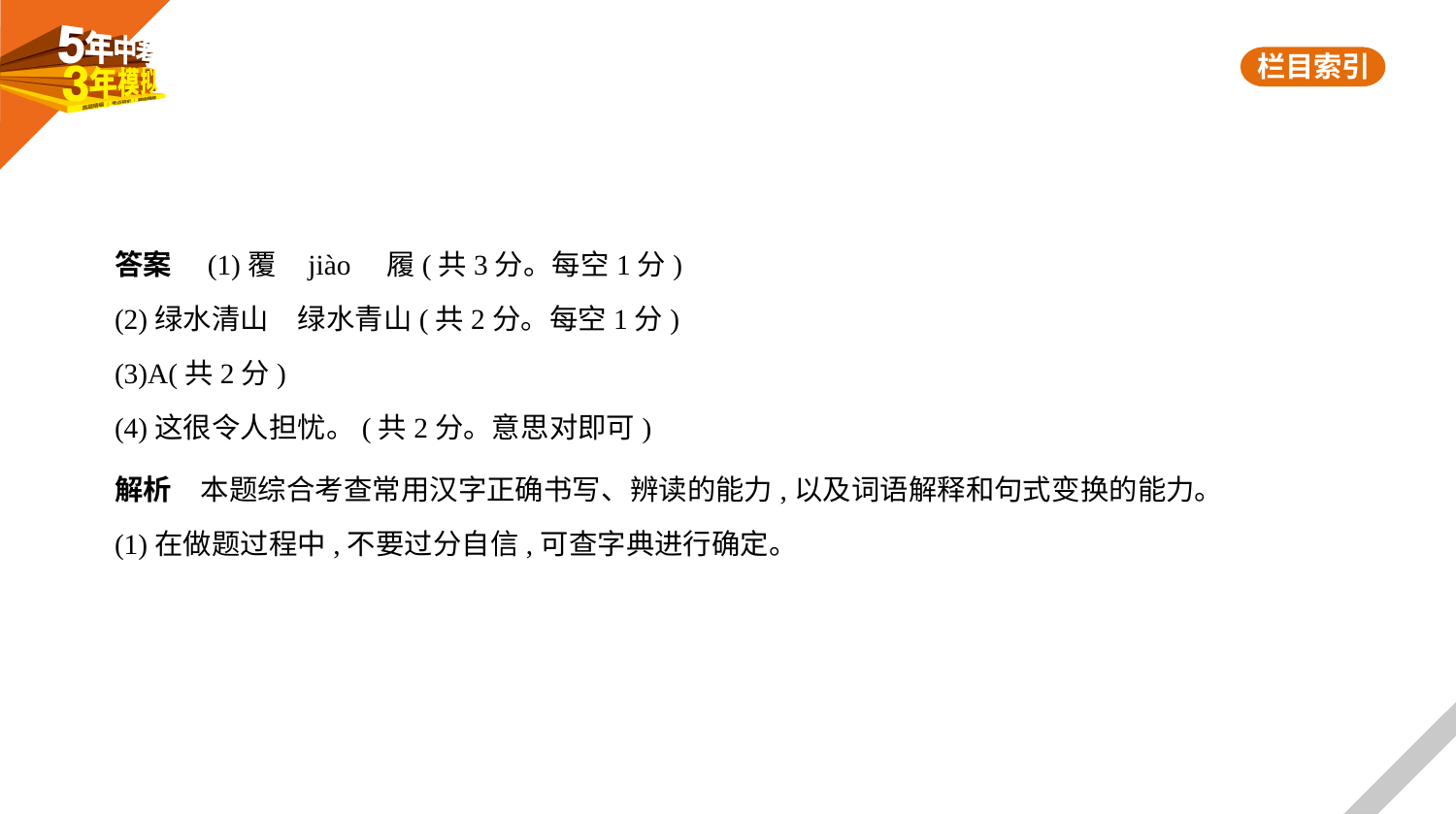

答案　(1)覆    jiào　履(共3分。每空1分)
(2)绿水清山　绿水青山(共2分。每空1分)
(3)A(共2分)
(4)这很令人担忧。(共2分。意思对即可)
解析　本题综合考查常用汉字正确书写、辨读的能力,以及词语解释和句式变换的能力。
(1)在做题过程中,不要过分自信,可查字典进行确定。